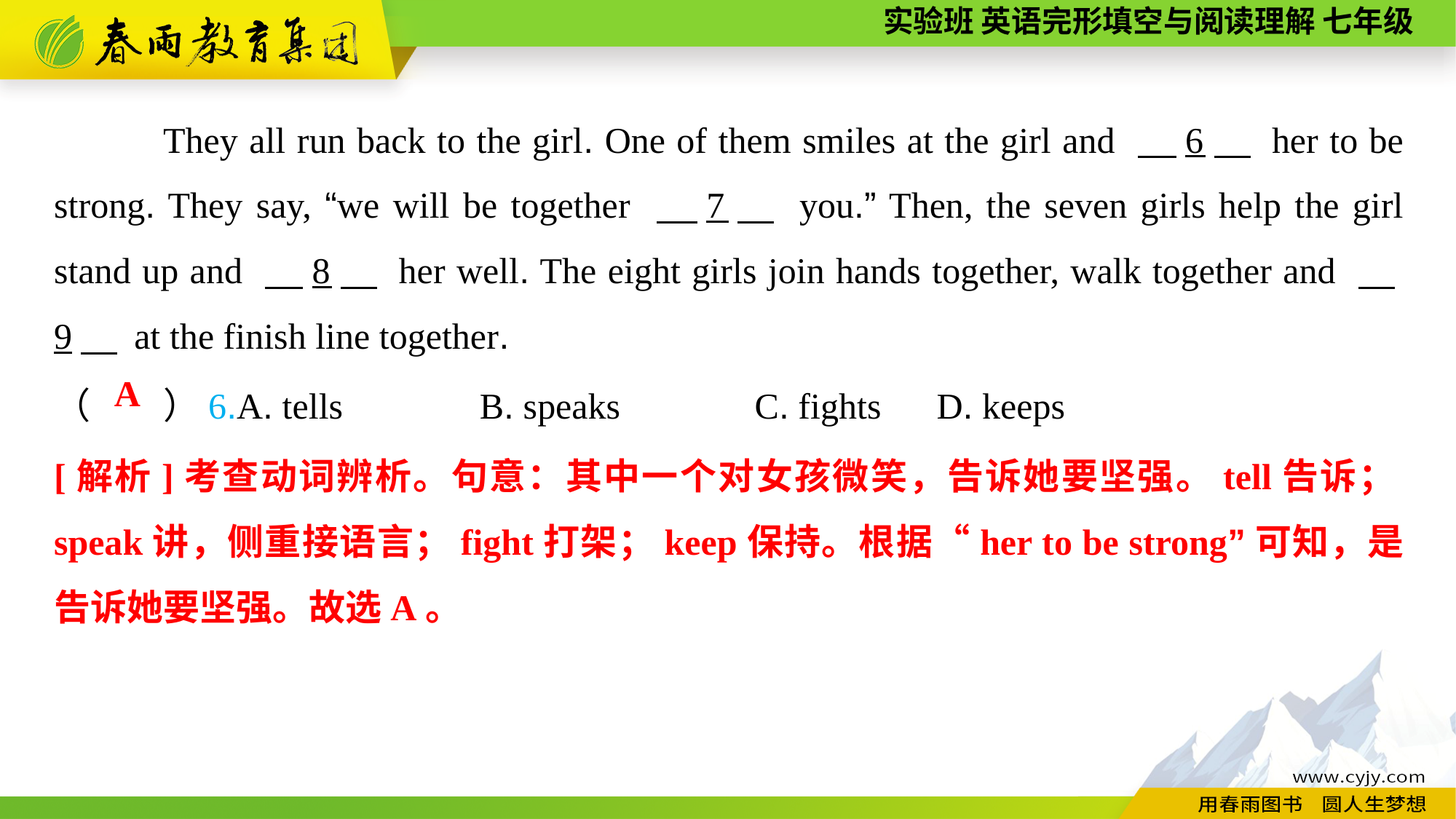

They all run back to the girl. One of them smiles at the girl and 　6　 her to be strong. They say, “we will be together 　7　 you.” Then, the seven girls help the girl stand up and 　8　 her well. The eight girls join hands together, walk together and 　9　 at the finish line together.
（　　）6.A. tells               B. speaks	     C. fights	 D. keeps
A
[解析]考查动词辨析。句意：其中一个对女孩微笑，告诉她要坚强。tell告诉；speak讲，侧重接语言；fight打架；keep保持。根据“her to be strong”可知，是告诉她要坚强。故选A。